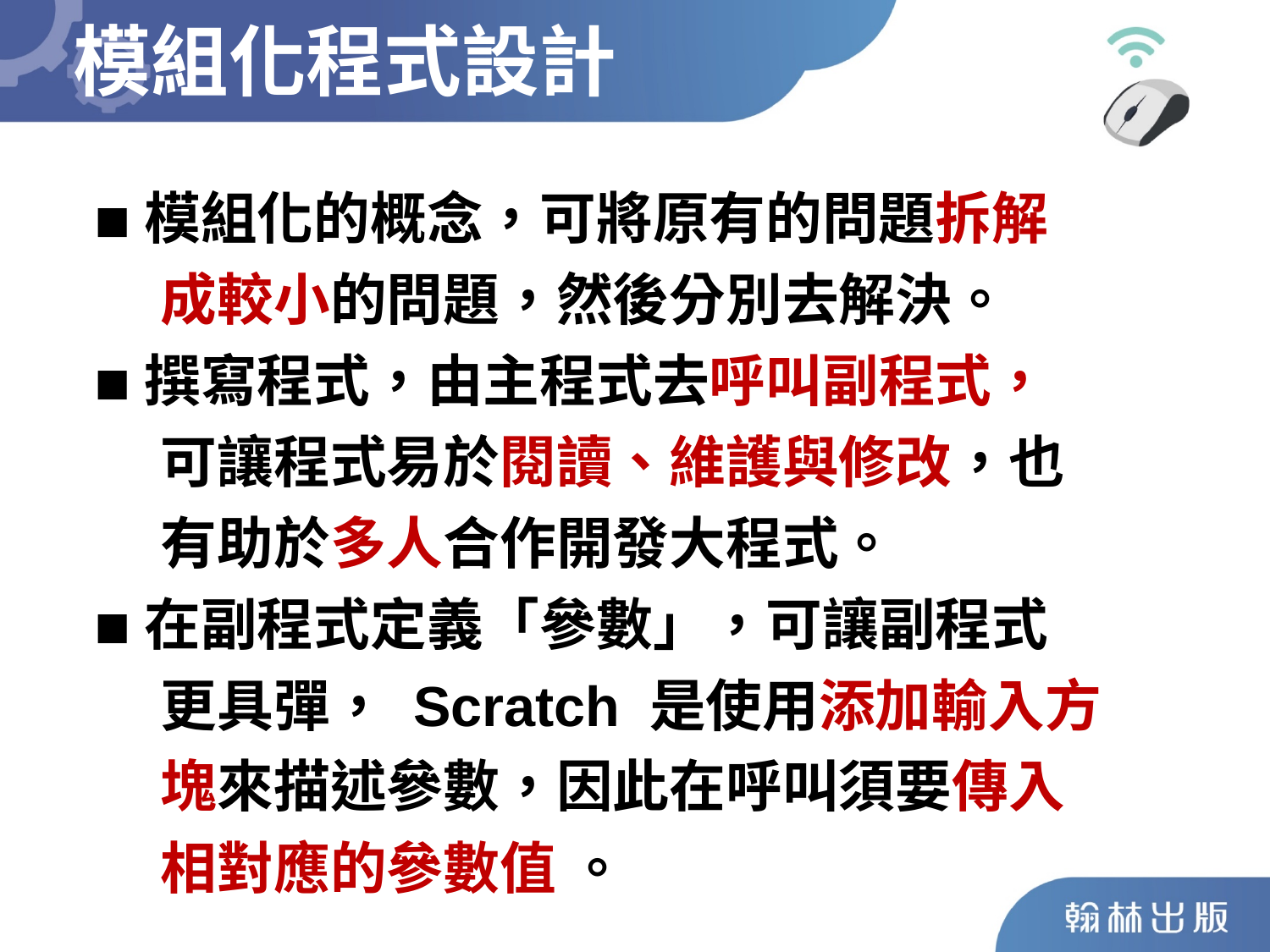

模組化程式設計
◼︎模組化的概念，可將原有的問題拆解
    成較小的問題，然後分別去解決。
◼︎撰寫程式，由主程式去呼叫副程式，
    可讓程式易於閱讀、維護與修改，也
    有助於多人合作開發大程式。
◼︎在副程式定義「參數」，可讓副程式
    更具彈， Scratch 是使用添加輸入方
    塊來描述參數，因此在呼叫須要傳入
    相對應的參數值 。